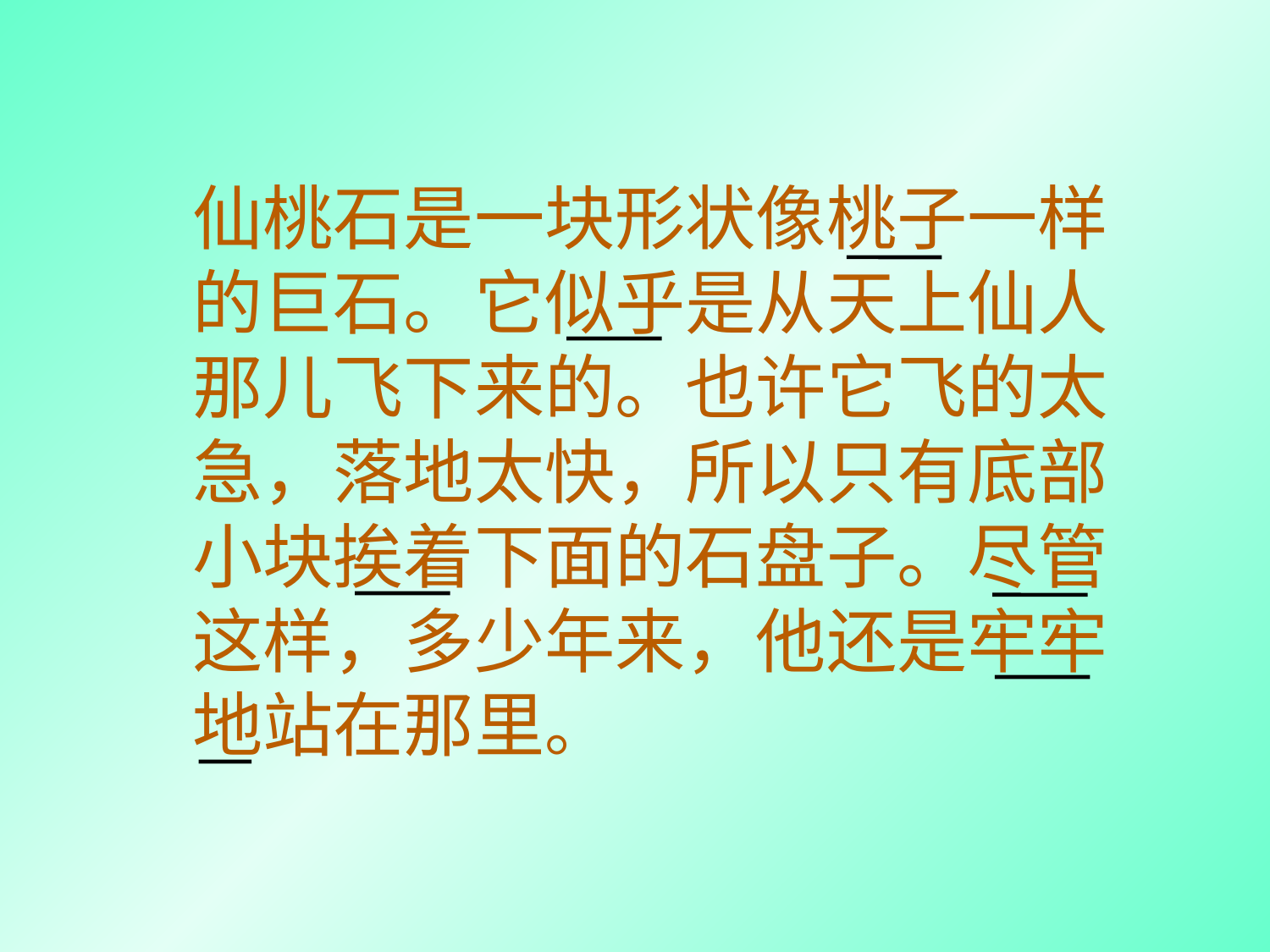

仙桃石是一块形状像桃子一样的巨石。它似乎是从天上仙人那儿飞下来的。也许它飞的太急，落地太快，所以只有底部小块挨着下面的石盘子。尽管这样，多少年来，他还是牢牢地站在那里。